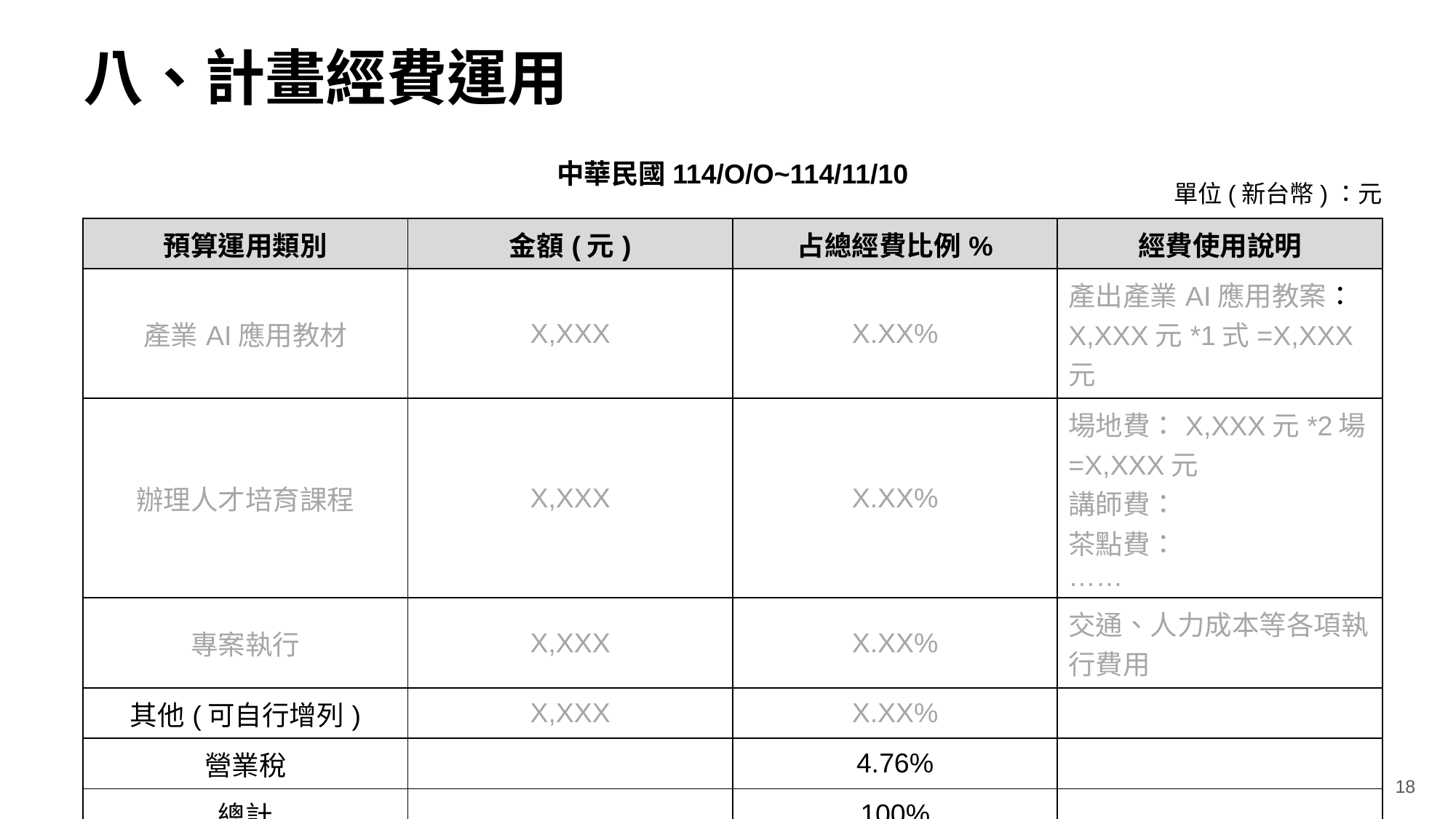

# 八、計畫經費運用
中華民國114/O/O~114/11/10
單位(新台幣)：元
| 預算運用類別 | 金額(元) | 占總經費比例% | 經費使用說明 |
| --- | --- | --- | --- |
| 產業AI應用教材 | X,XXX | X.XX% | 產出產業AI應用教案：X,XXX元\*1式=X,XXX元 |
| 辦理人才培育課程 | X,XXX | X.XX% | 場地費：X,XXX元\*2場=X,XXX元 講師費： 茶點費： …… |
| 專案執行 | X,XXX | X.XX% | 交通、人力成本等各項執行費用 |
| 其他(可自行增列) | X,XXX | X.XX% |  |
| 營業稅 |  | 4.76% |  |
| 總計 |  | 100% |  |